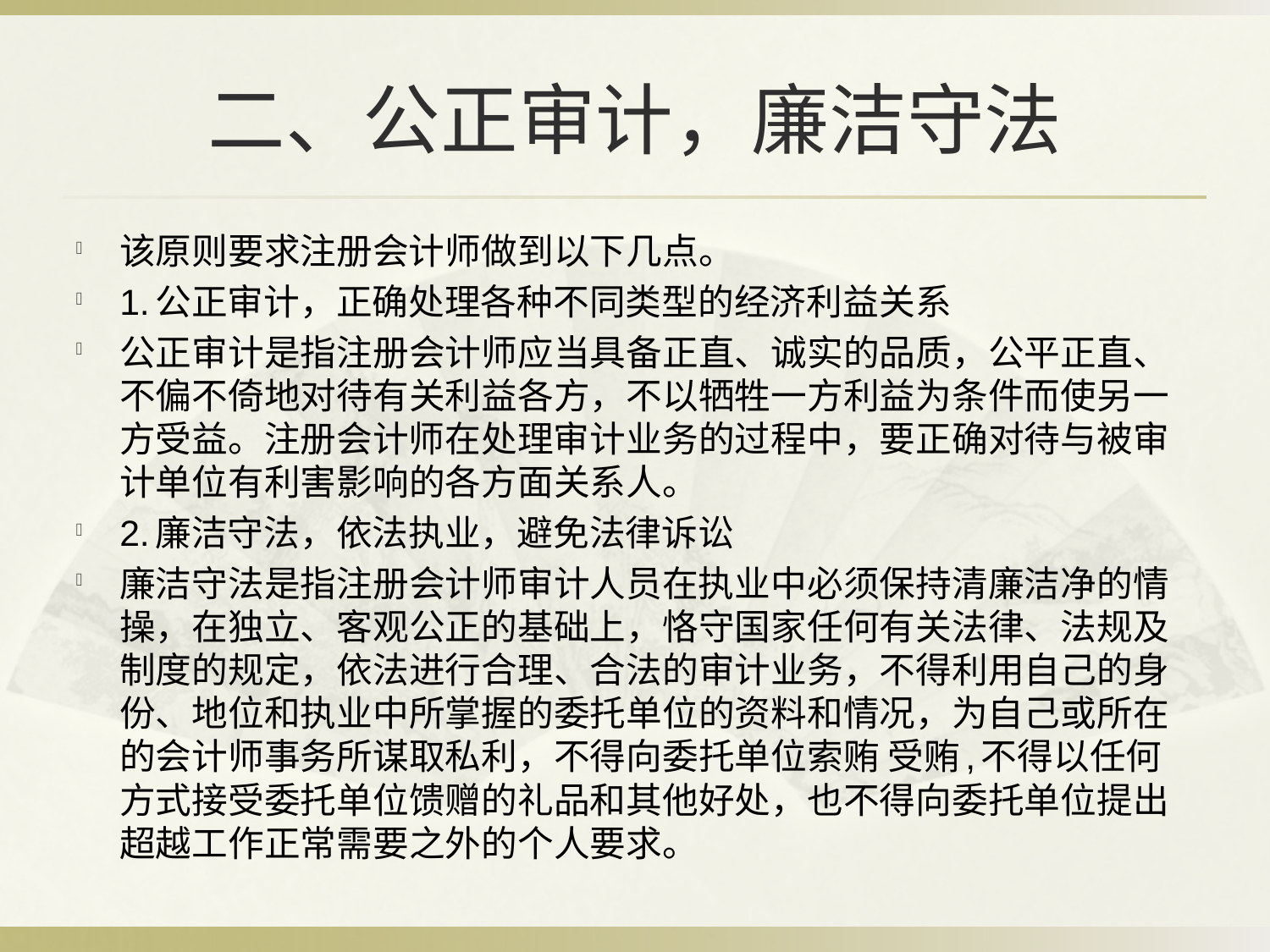

# 二、公正审计，廉洁守法
该原则要求注册会计师做到以下几点。
1.公正审计，正确处理各种不同类型的经济利益关系
公正审计是指注册会计师应当具备正直、诚实的品质，公平正直、不偏不倚地对待有关利益各方，不以牺牲一方利益为条件而使另一方受益。注册会计师在处理审计业务的过程中，要正确对待与被审计单位有利害影响的各方面关系人。
2.廉洁守法，依法执业，避免法律诉讼
廉洁守法是指注册会计师审计人员在执业中必须保持清廉洁净的情操，在独立、客观公正的基础上，恪守国家任何有关法律、法规及制度的规定，依法进行合理、合法的审计业务，不得利用自己的身份、地位和执业中所掌握的委托单位的资料和情况，为自己或所在的会计师事务所谋取私利，不得向委托单位索贿 受贿,不得以任何方式接受委托单位馈赠的礼品和其他好处，也不得向委托单位提出超越工作正常需要之外的个人要求。